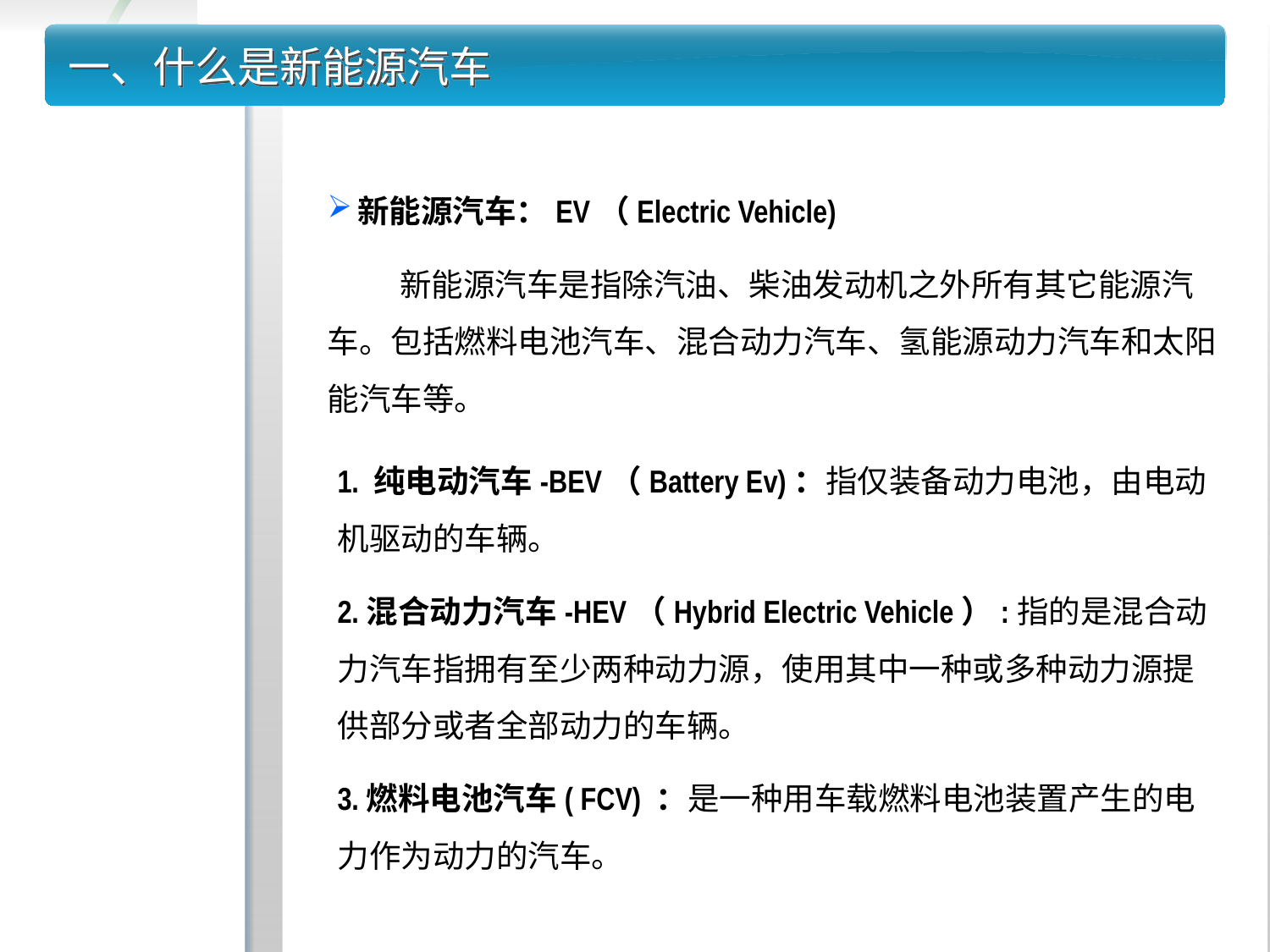

# 一、什么是新能源汽车
新能源汽车：EV（Electric Vehicle)
         新能源汽车是指除汽油、柴油发动机之外所有其它能源汽车。包括燃料电池汽车、混合动力汽车、氢能源动力汽车和太阳能汽车等。
1. 纯电动汽车-BEV（Battery Ev)：指仅装备动力电池，由电动机驱动的车辆。
2.混合动力汽车-HEV（Hybrid Electric Vehicle）:指的是混合动力汽车指拥有至少两种动力源，使用其中一种或多种动力源提供部分或者全部动力的车辆。
3.燃料电池汽车( FCV) ：是一种用车载燃料电池装置产生的电力作为动力的汽车。